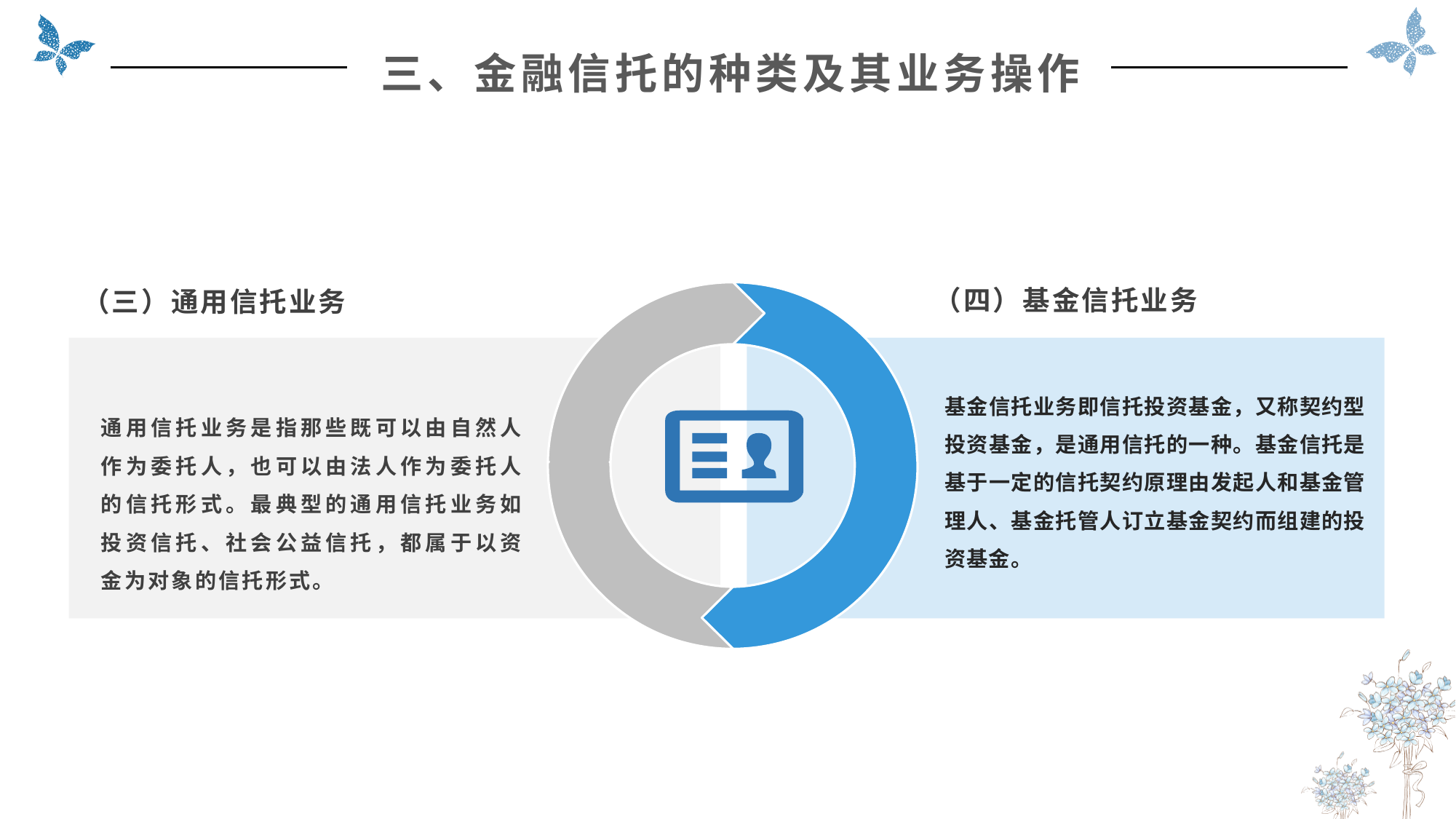

三、金融信托的种类及其业务操作
（四）基金信托业务
（三）通用信托业务

基金信托业务即信托投资基金，又称契约型投资基金，是通用信托的一种。基金信托是基于一定的信托契约原理由发起人和基金管理人、基金托管人订立基金契约而组建的投资基金。
通用信托业务是指那些既可以由自然人作为委托人，也可以由法人作为委托人的信托形式。最典型的通用信托业务如投资信托、社会公益信托，都属于以资金为对象的信托形式。